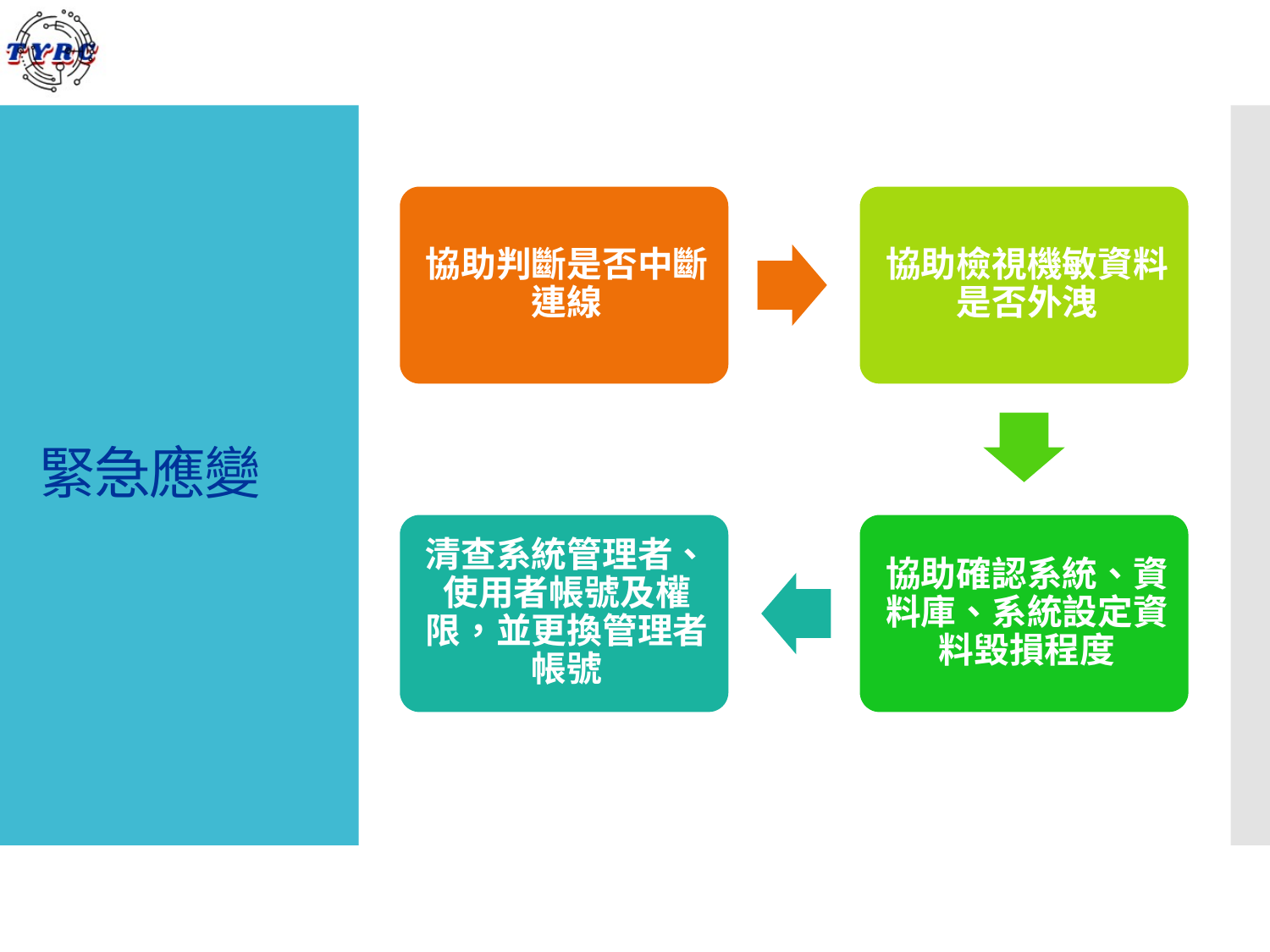

# 緊急應變
協助判斷是否中斷連線

協助檢視機敏資料是否外洩

協助確認系統、資料庫、系統設定資料毀損程度

清查系統管理者、使用者帳號及權限，並更換管理者帳號